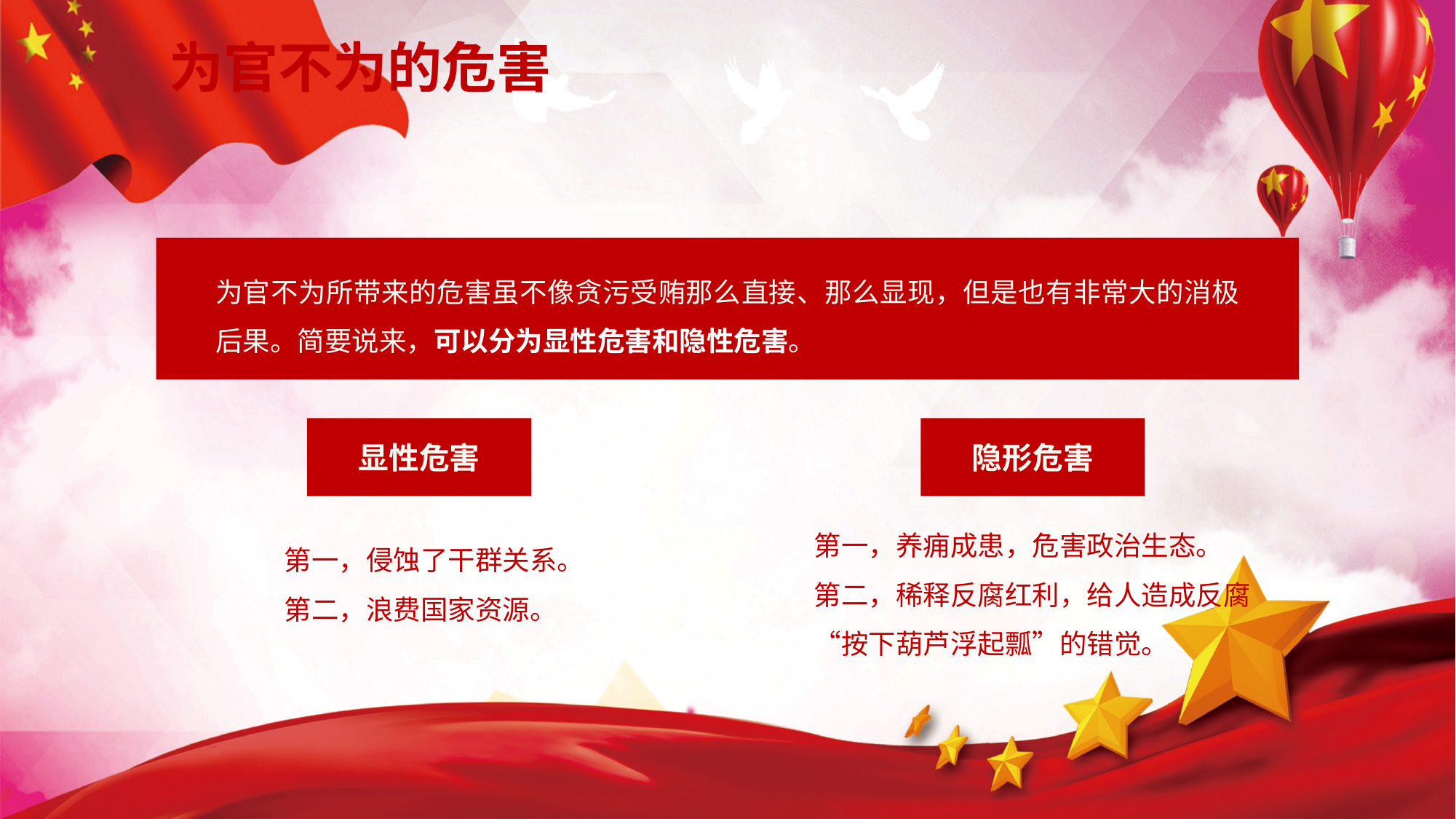

为官不为的危害

为官不为所带来的危害虽不像贪污受贿那么直接、那么显现，但是也有非常大的消极后果。简要说来，可以分为显性危害和隐性危害。
显性危害
隐形危害
第一，养痈成患，危害政治生态。
第二，稀释反腐红利，给人造成反腐“按下葫芦浮起瓢”的错觉。
第一，侵蚀了干群关系。
第二，浪费国家资源。
延时符